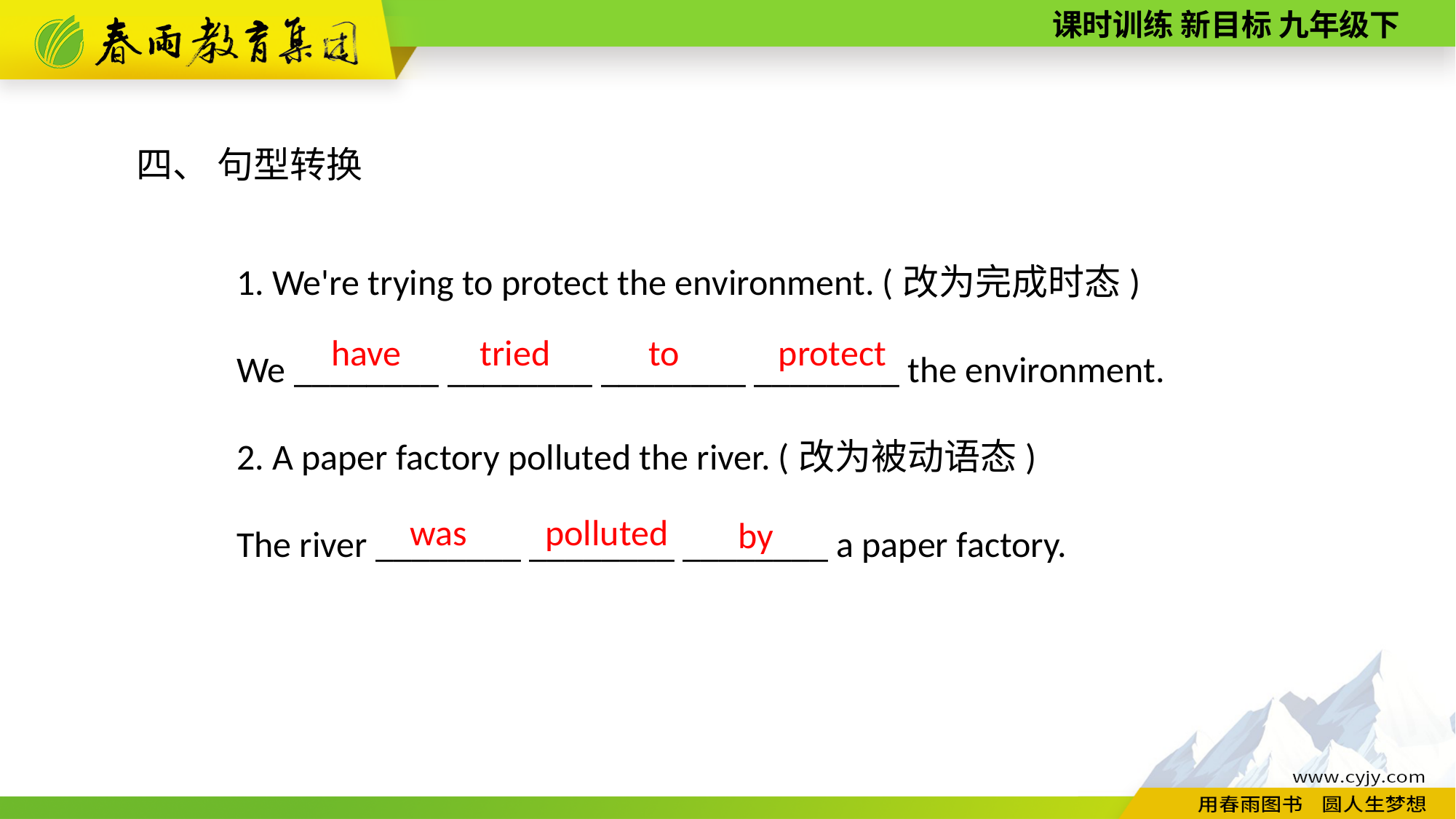

四、 句型转换
1. We're trying to protect the environment. (改为完成时态)
We ________ ________ ________ ________ the environment.
2. A paper factory polluted the river. (改为被动语态)
The river ________ ________ ________ a paper factory.
protect
tried
to
have
was
polluted
by